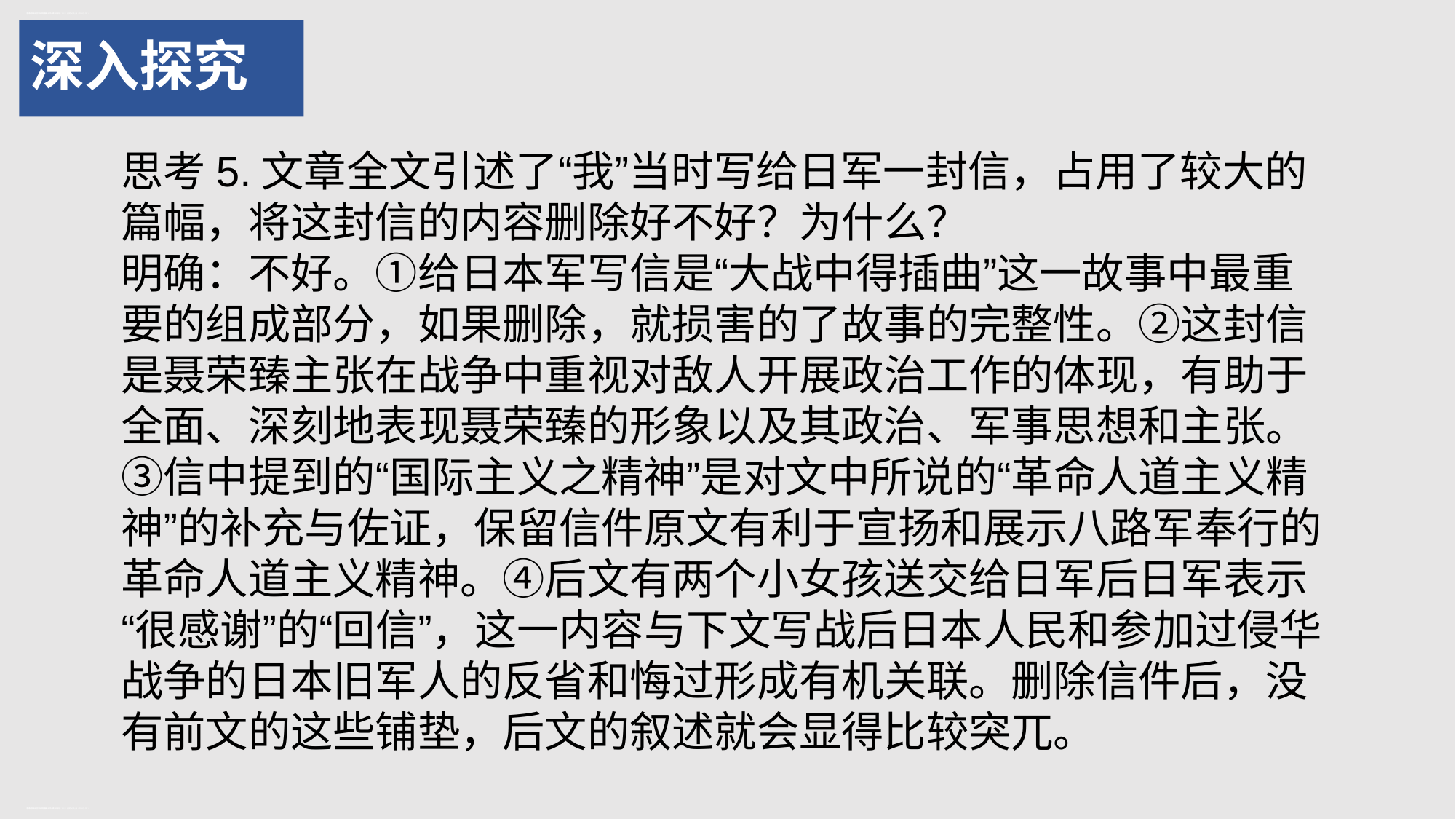

【新教材】2.2《大战中的插曲》课件—高中统编版（2019）选择性必修上册 (共20张PPT)
【高中语文统编版】大战中的插曲PPT课件1
# 深入探究
思考5.文章全文引述了“我”当时写给日军一封信，占用了较大的篇幅，将这封信的内容删除好不好？为什么？
明确：不好。①给日本军写信是“大战中得插曲”这一故事中最重要的组成部分，如果删除，就损害的了故事的完整性。②这封信是聂荣臻主张在战争中重视对敌人开展政治工作的体现，有助于全面、深刻地表现聂荣臻的形象以及其政治、军事思想和主张。③信中提到的“国际主义之精神”是对文中所说的“革命人道主义精神”的补充与佐证，保留信件原文有利于宣扬和展示八路军奉行的革命人道主义精神。④后文有两个小女孩送交给日军后日军表示“很感谢”的“回信”，这一内容与下文写战后日本人民和参加过侵华战争的日本旧军人的反省和悔过形成有机关联。删除信件后，没有前文的这些铺垫，后文的叙述就会显得比较突兀。

【新教材】2.2《大战中的插曲》课件—高中统编版（2019）选择性必修上册 (共20张PPT)
【高中语文统编版】大战中的插曲PPT课件1